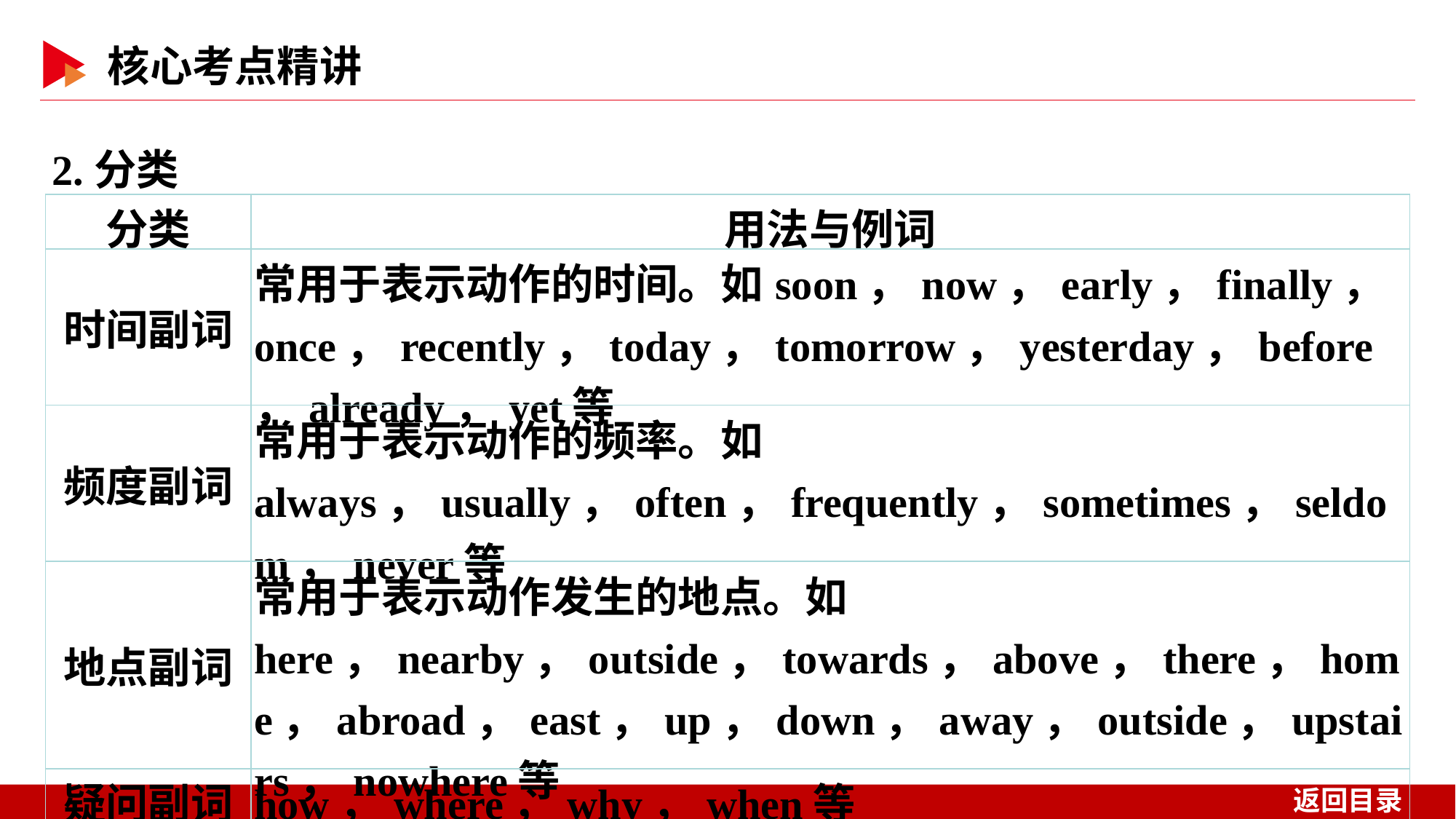

2.分类
| 分类 | 用法与例词 |
| --- | --- |
| 时间副词 | 常用于表示动作的时间。如soon，now，early，finally，once，recently，today，tomorrow，yesterday，before，already，yet等 |
| 频度副词 | 常用于表示动作的频率。如always，usually，often，frequently，sometimes，seldom，never等 |
| 地点副词 | 常用于表示动作发生的地点。如here，nearby，outside，towards，above，there，home，abroad，east，up，down，away，outside，upstairs，nowhere等 |
| 疑问副词 | how，where，why，when等 |